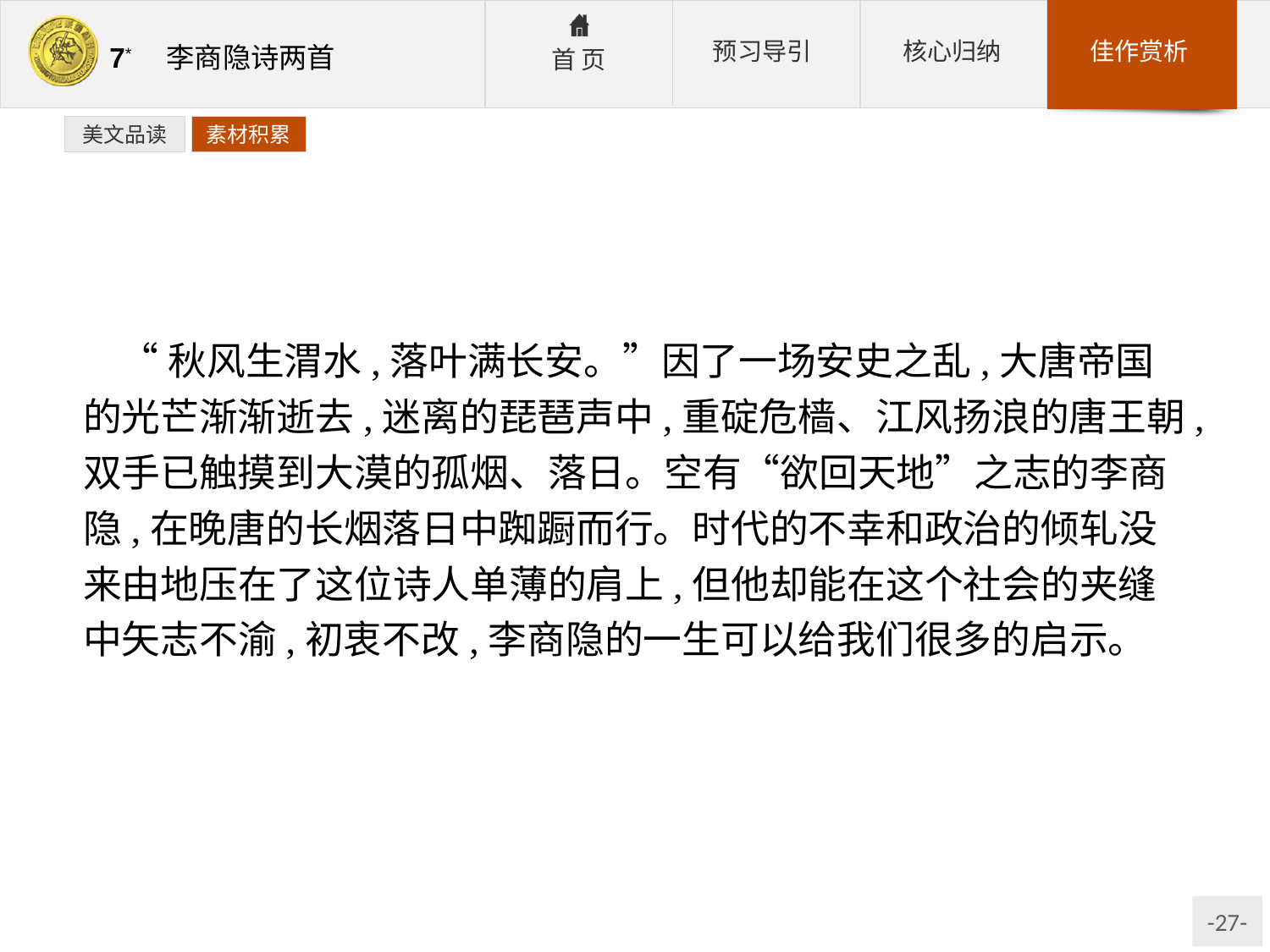

美文品读
素材积累
“秋风生渭水,落叶满长安。”因了一场安史之乱,大唐帝国的光芒渐渐逝去,迷离的琵琶声中,重碇危樯、江风扬浪的唐王朝,双手已触摸到大漠的孤烟、落日。空有“欲回天地”之志的李商隐,在晚唐的长烟落日中踟蹰而行。时代的不幸和政治的倾轧没来由地压在了这位诗人单薄的肩上,但他却能在这个社会的夹缝中矢志不渝,初衷不改,李商隐的一生可以给我们很多的启示。